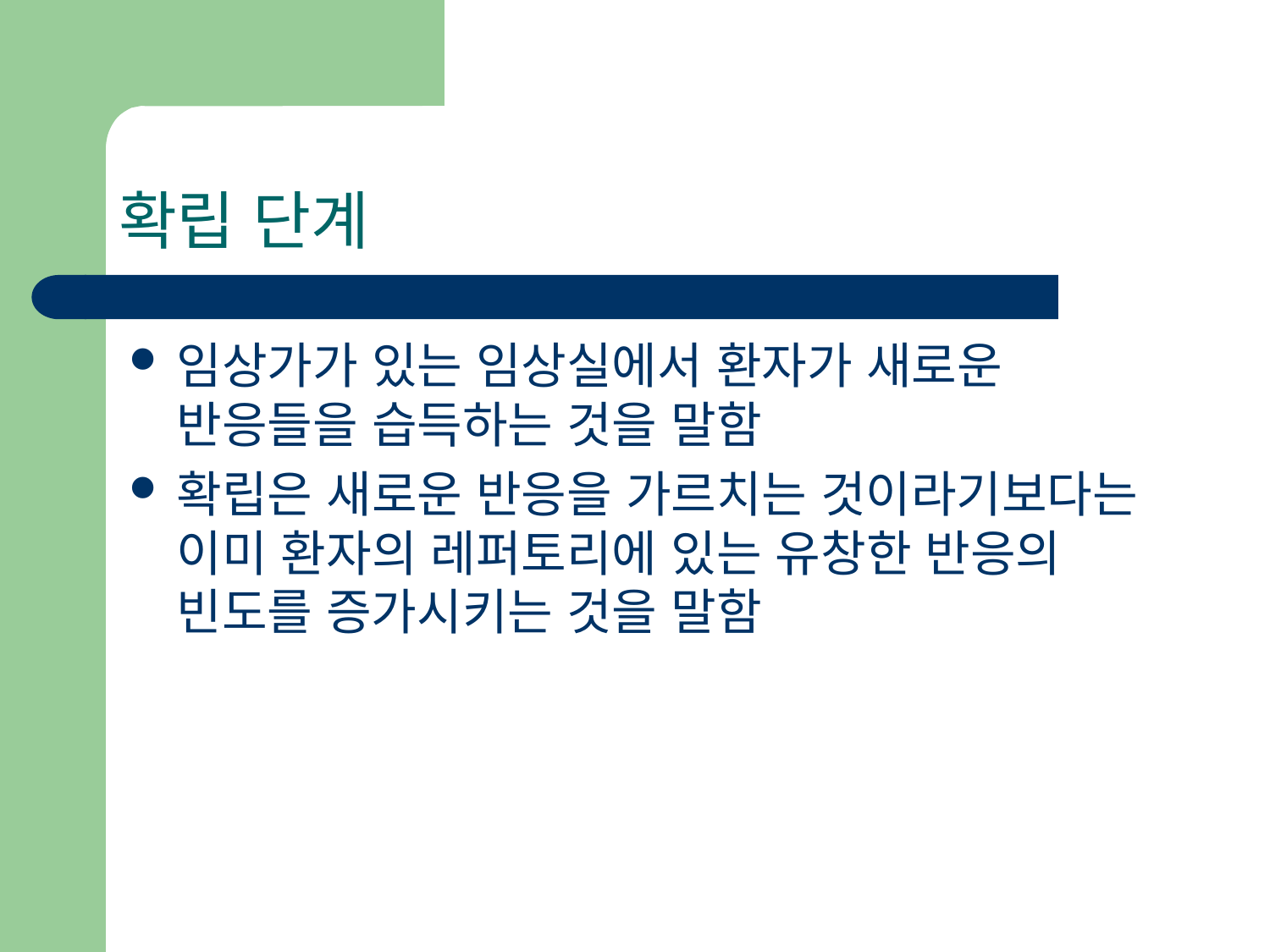

# 확립 단계
임상가가 있는 임상실에서 환자가 새로운 반응들을 습득하는 것을 말함
확립은 새로운 반응을 가르치는 것이라기보다는 이미 환자의 레퍼토리에 있는 유창한 반응의 빈도를 증가시키는 것을 말함